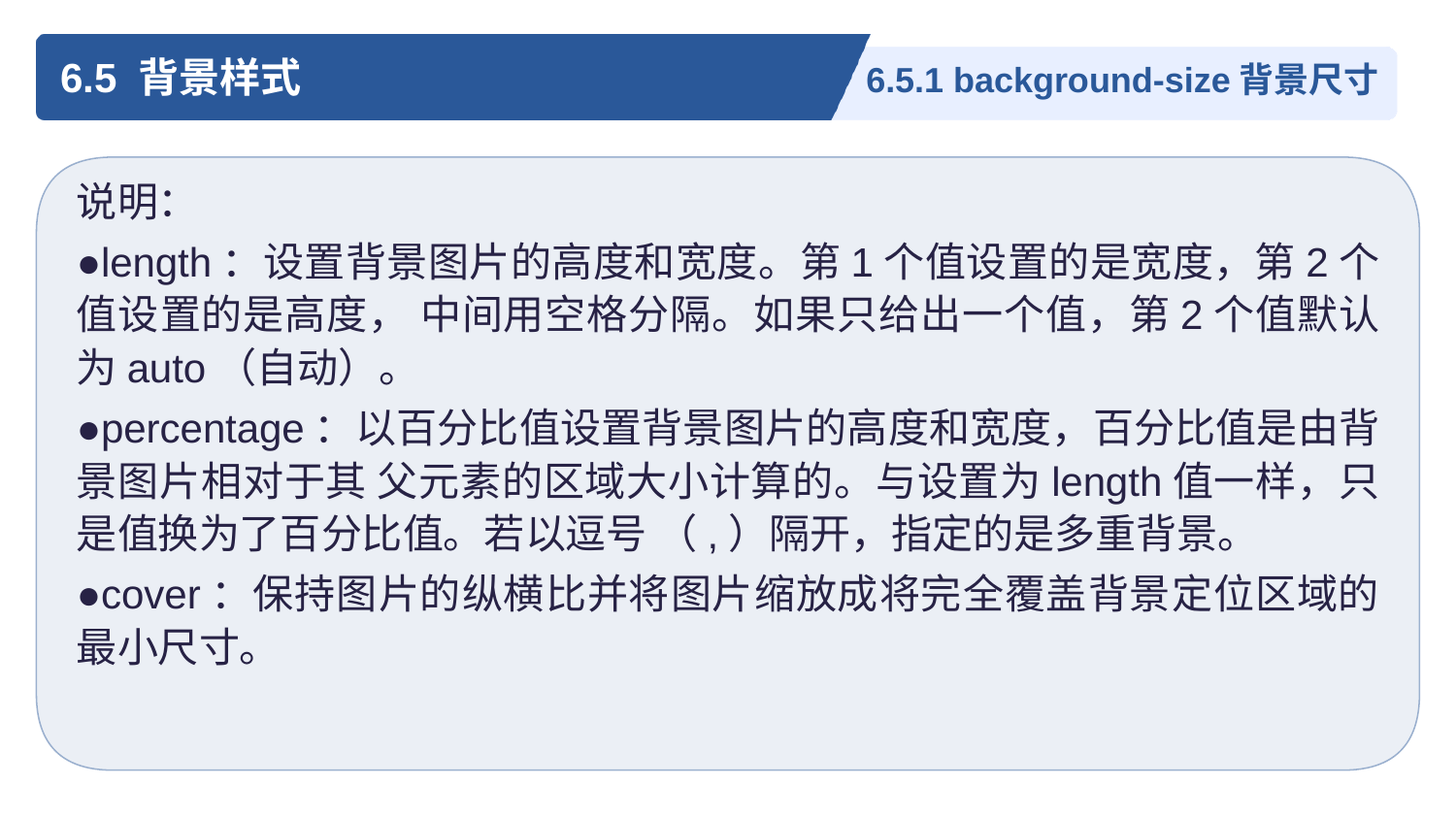

6.5 背景样式
6.5.1 background-size背景尺寸

说明：
●length：设置背景图片的高度和宽度。第1个值设置的是宽度，第2个值设置的是高度， 中间用空格分隔。如果只给出一个值，第2个值默认为auto（自动）。
●percentage：以百分比值设置背景图片的高度和宽度，百分比值是由背景图片相对于其 父元素的区域大小计算的。与设置为length值一样，只是值换为了百分比值。若以逗号 （,）隔开，指定的是多重背景。
●cover：保持图片的纵横比并将图片缩放成将完全覆盖背景定位区域的最小尺寸。